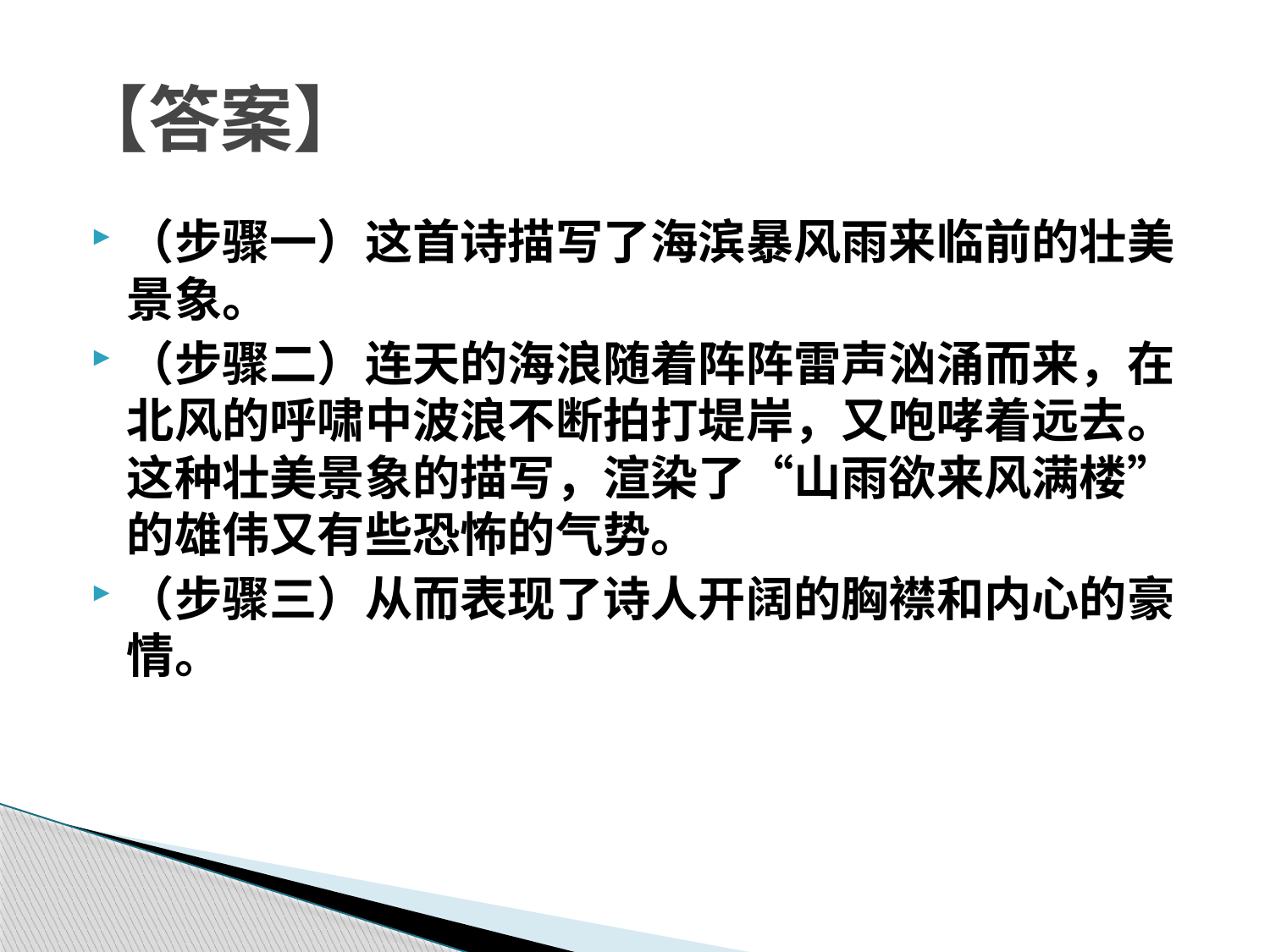

# 【答案】
（步骤一）这首诗描写了海滨暴风雨来临前的壮美景象。
（步骤二）连天的海浪随着阵阵雷声汹涌而来，在北风的呼啸中波浪不断拍打堤岸，又咆哮着远去。这种壮美景象的描写，渲染了“山雨欲来风满楼”的雄伟又有些恐怖的气势。
（步骤三）从而表现了诗人开阔的胸襟和内心的豪情。